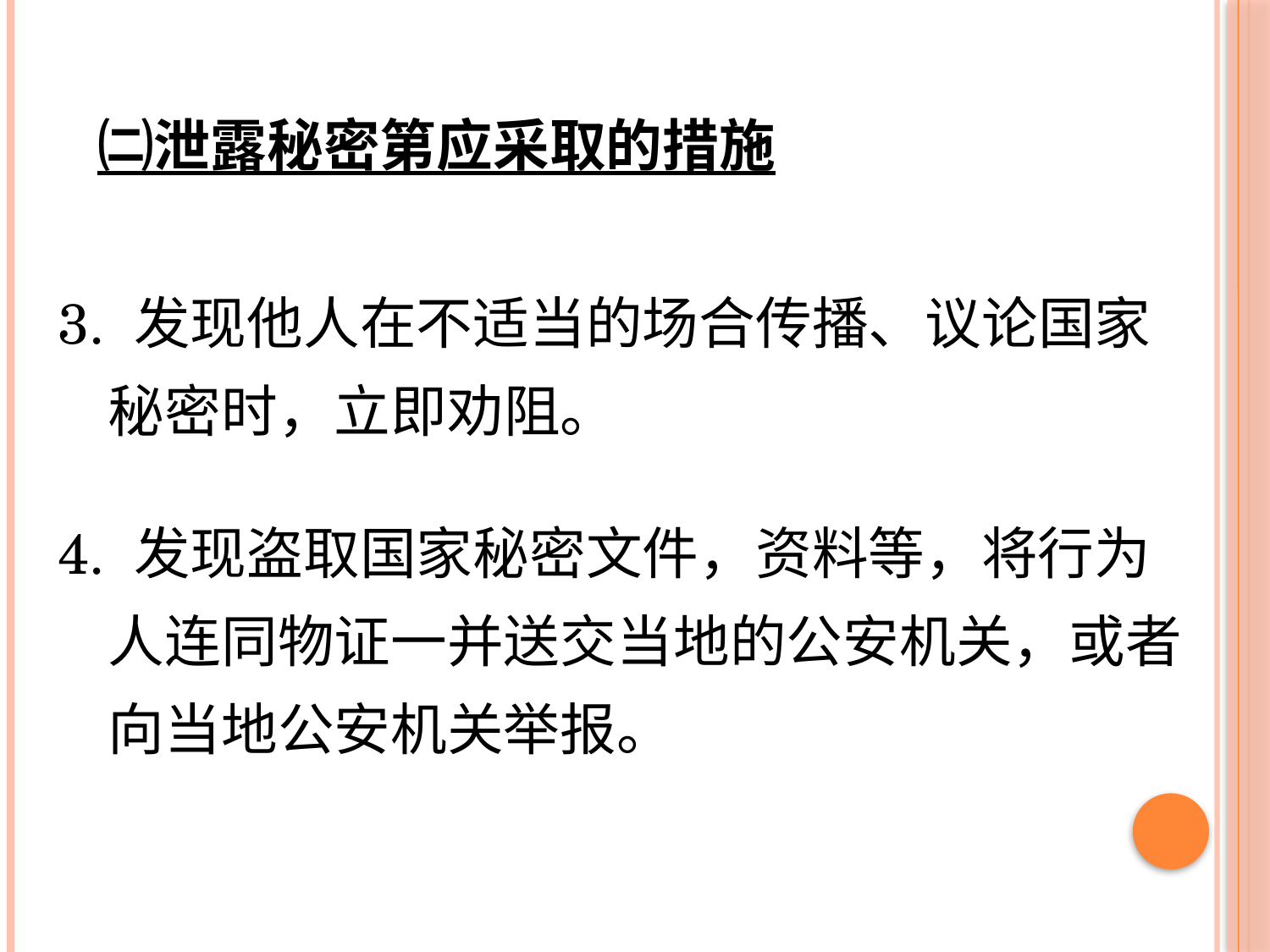

㈡泄露秘密第应采取的措施
3. 发现他人在不适当的场合传播、议论国家秘密时，立即劝阻。

4. 发现盗取国家秘密文件，资料等，将行为人连同物证一并送交当地的公安机关，或者向当地公安机关举报。